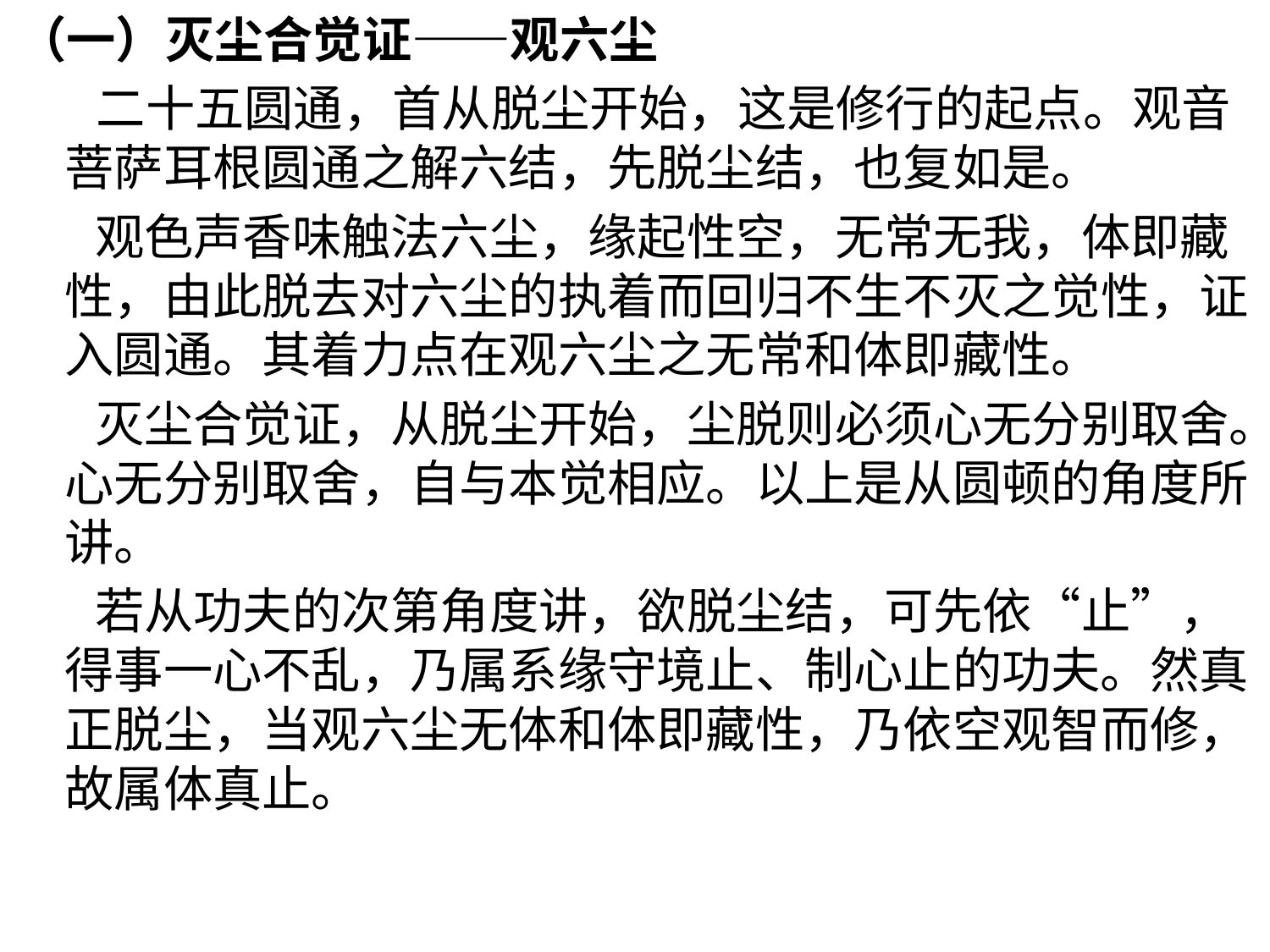

（一）灭尘合觉证——观六尘
      二十五圆通，首从脱尘开始，这是修行的起点。观音菩萨耳根圆通之解六结，先脱尘结，也复如是。
      观色声香味触法六尘，缘起性空，无常无我，体即藏性，由此脱去对六尘的执着而回归不生不灭之觉性，证入圆通。其着力点在观六尘之无常和体即藏性。
      灭尘合觉证，从脱尘开始，尘脱则必须心无分别取舍。心无分别取舍，自与本觉相应。以上是从圆顿的角度所讲。
      若从功夫的次第角度讲，欲脱尘结，可先依“止”，得事一心不乱，乃属系缘守境止、制心止的功夫。然真正脱尘，当观六尘无体和体即藏性，乃依空观智而修，故属体真止。